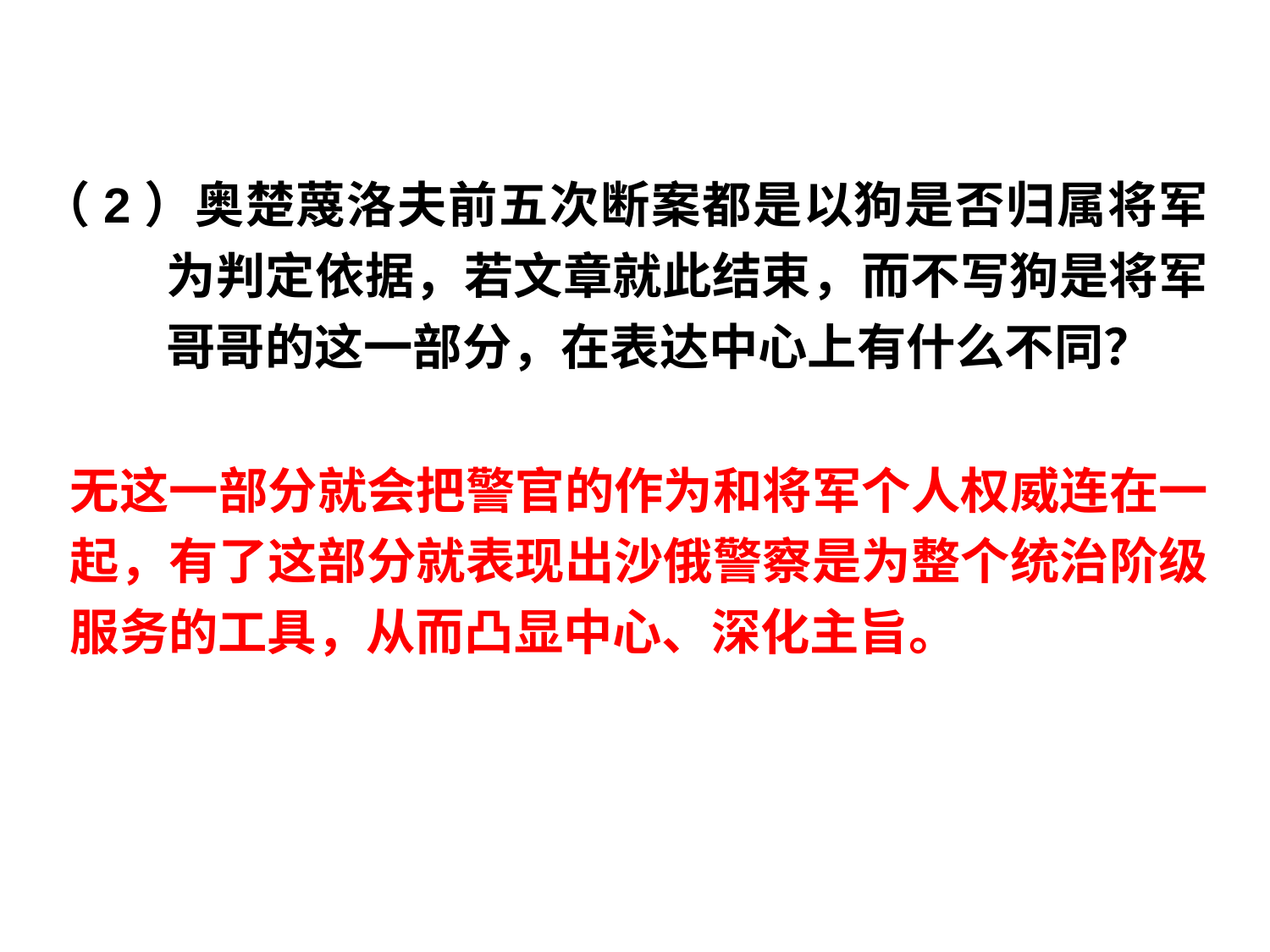

（2）奥楚蔑洛夫前五次断案都是以狗是否归属将军为判定依据，若文章就此结束，而不写狗是将军哥哥的这一部分，在表达中心上有什么不同？
无这一部分就会把警官的作为和将军个人权威连在一起，有了这部分就表现出沙俄警察是为整个统治阶级服务的工具，从而凸显中心、深化主旨。